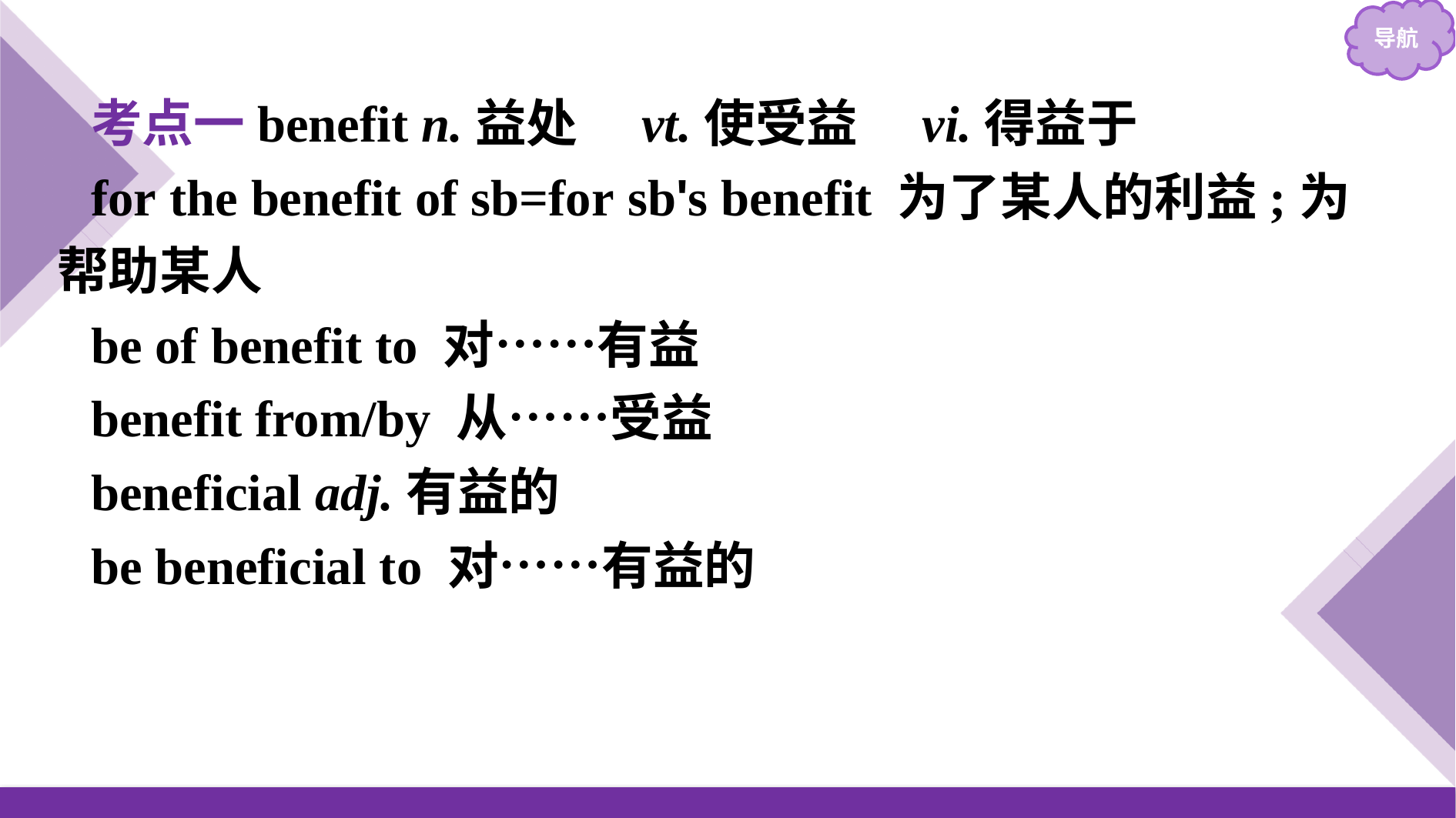

考点一benefit n.益处　vt.使受益　vi.得益于
for the benefit of sb=for sb's benefit 为了某人的利益;为帮助某人
be of benefit to 对……有益
benefit from/by 从……受益
beneficial adj.有益的
be beneficial to 对……有益的